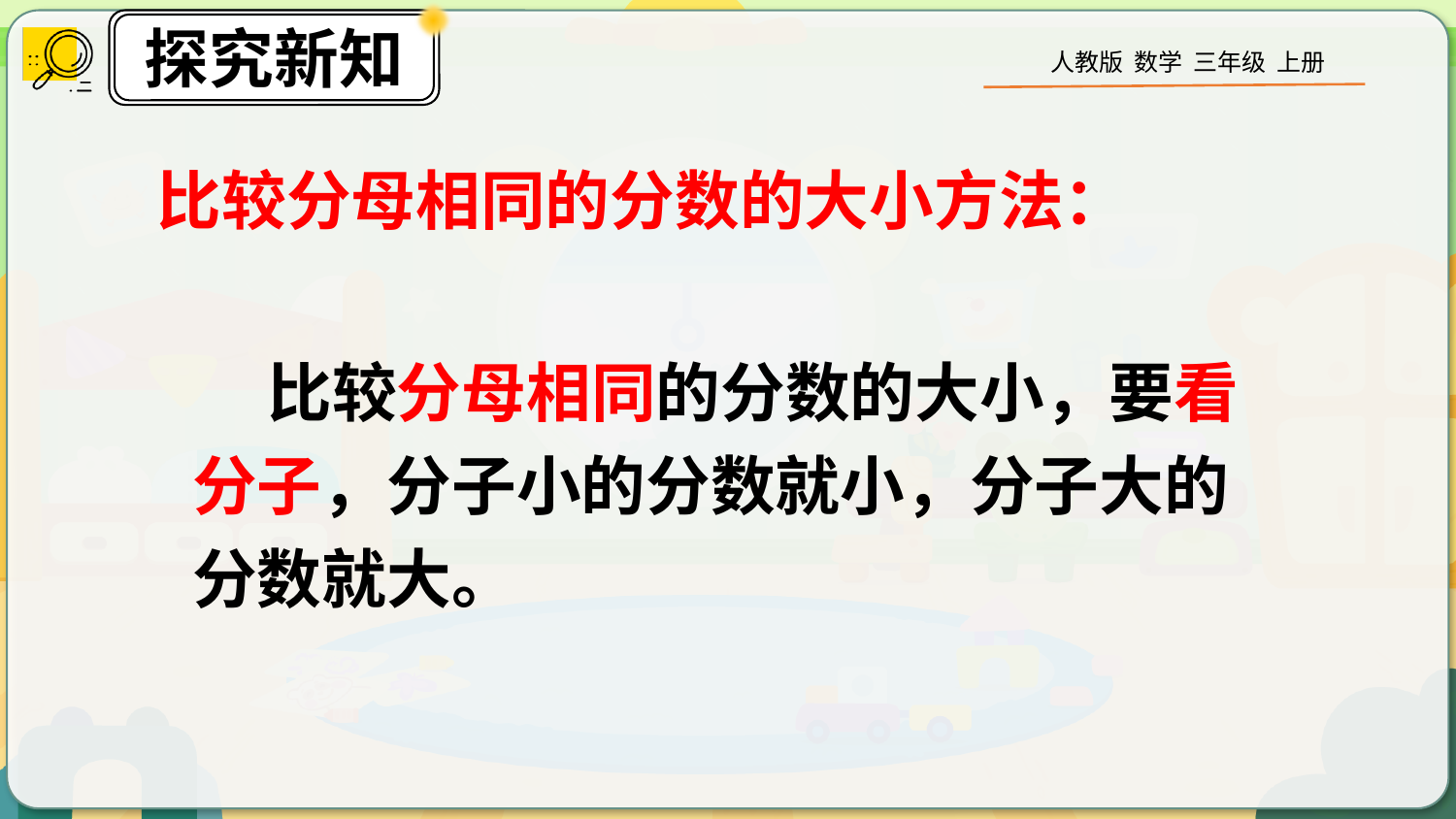

比较分母相同的分数的大小方法：
    比较分母相同的分数的大小，要看分子，分子小的分数就小，分子大的分数就大。